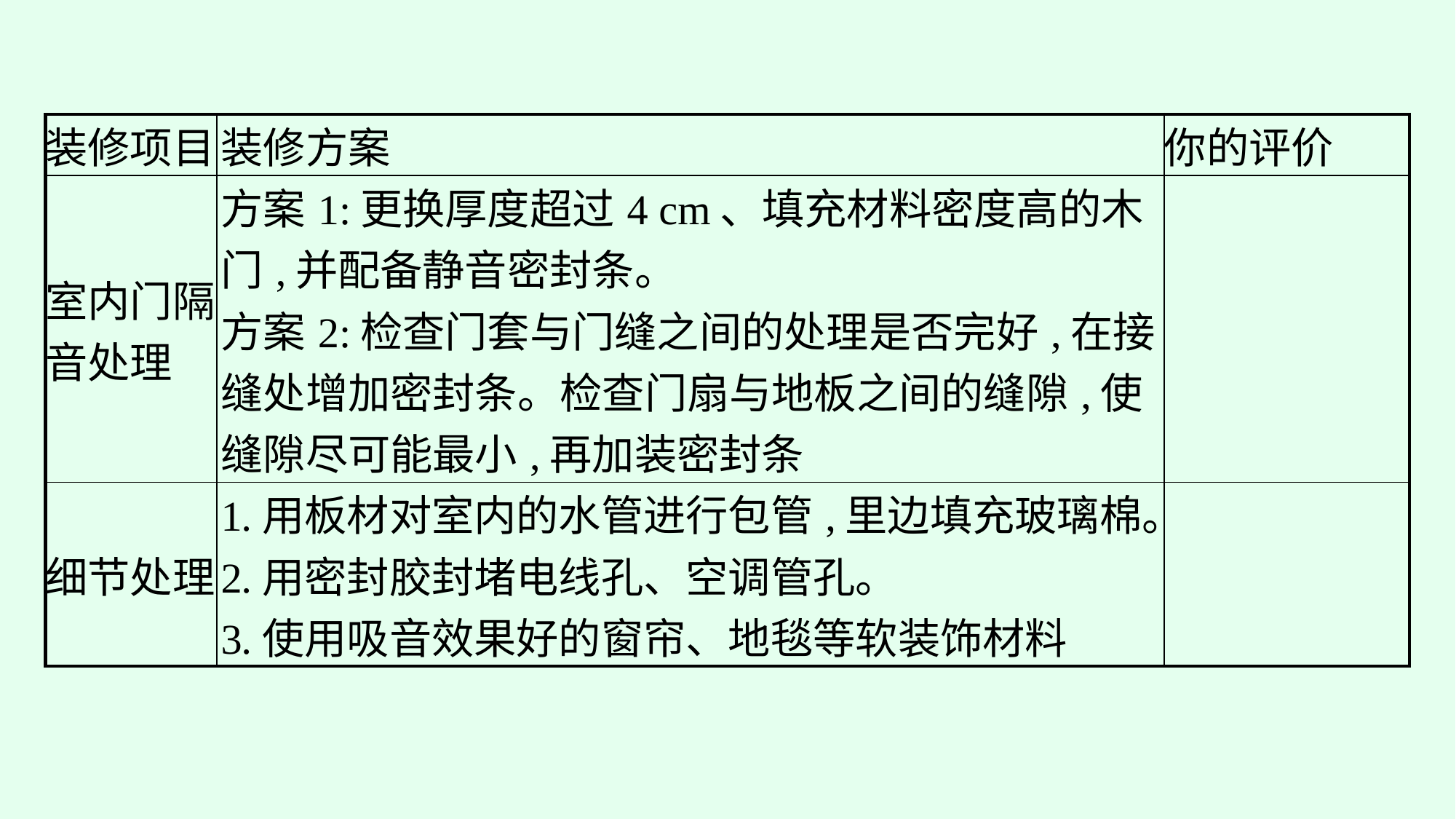

| 装修项目 | 装修方案 | 你的评价 |
| --- | --- | --- |
| 室内门隔 音处理 | 方案1:更换厚度超过4 cm、填充材料密度高的木门,并配备静音密封条。 方案2:检查门套与门缝之间的处理是否完好,在接缝处增加密封条。检查门扇与地板之间的缝隙,使缝隙尽可能最小,再加装密封条 |  |
| 细节处理 | 1.用板材对室内的水管进行包管,里边填充玻璃棉。 2.用密封胶封堵电线孔、空调管孔。 3.使用吸音效果好的窗帘、地毯等软装饰材料 |  |